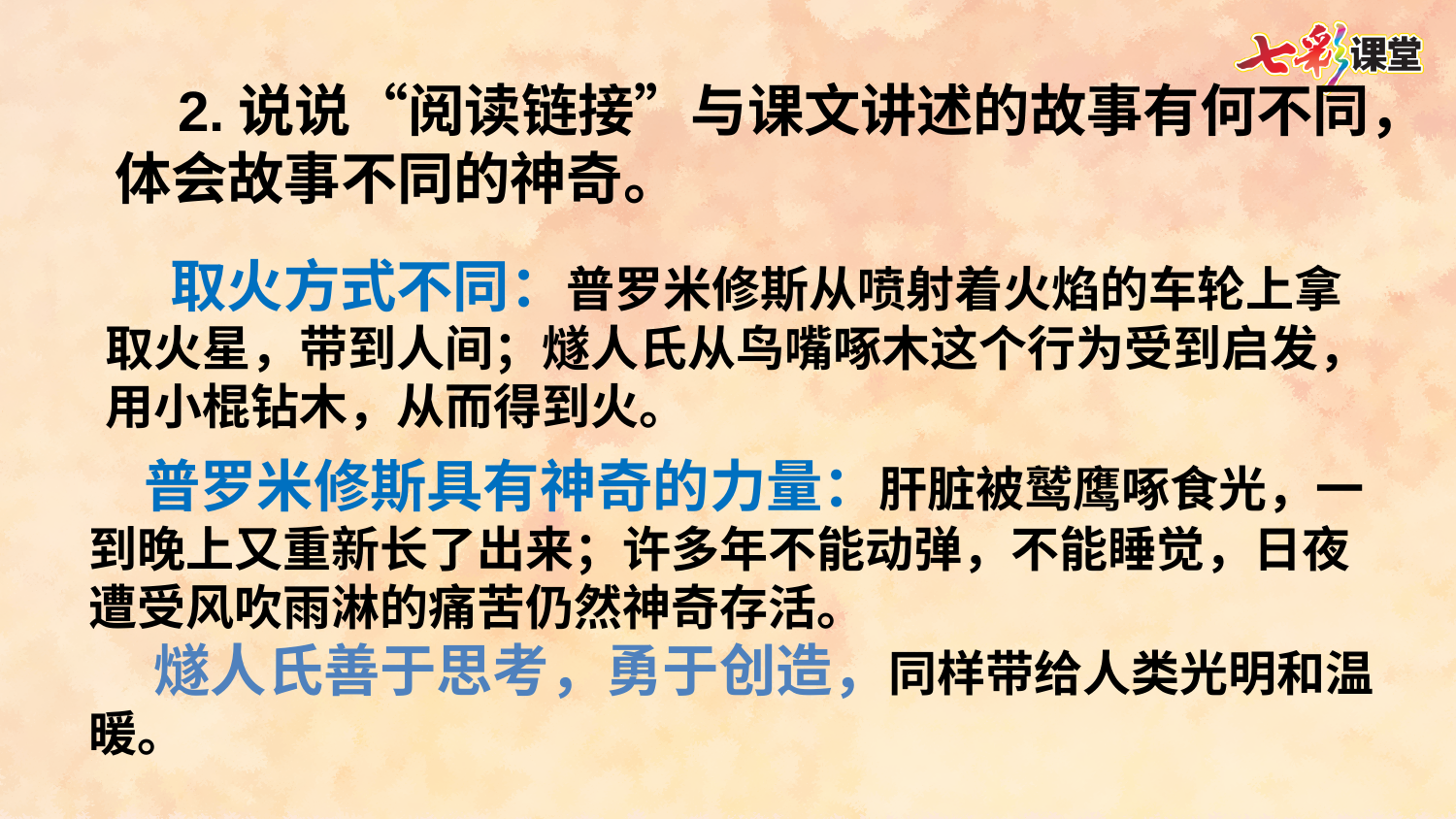

2.说说“阅读链接”与课文讲述的故事有何不同，体会故事不同的神奇。
    取火方式不同：普罗米修斯从喷射着火焰的车轮上拿取火星，带到人间；燧人氏从鸟嘴啄木这个行为受到启发，用小棍钻木，从而得到火。
    普罗米修斯具有神奇的力量：肝脏被鹫鹰啄食光，一到晚上又重新长了出来；许多年不能动弹，不能睡觉，日夜遭受风吹雨淋的痛苦仍然神奇存活。
    燧人氏善于思考，勇于创造，同样带给人类光明和温暖。